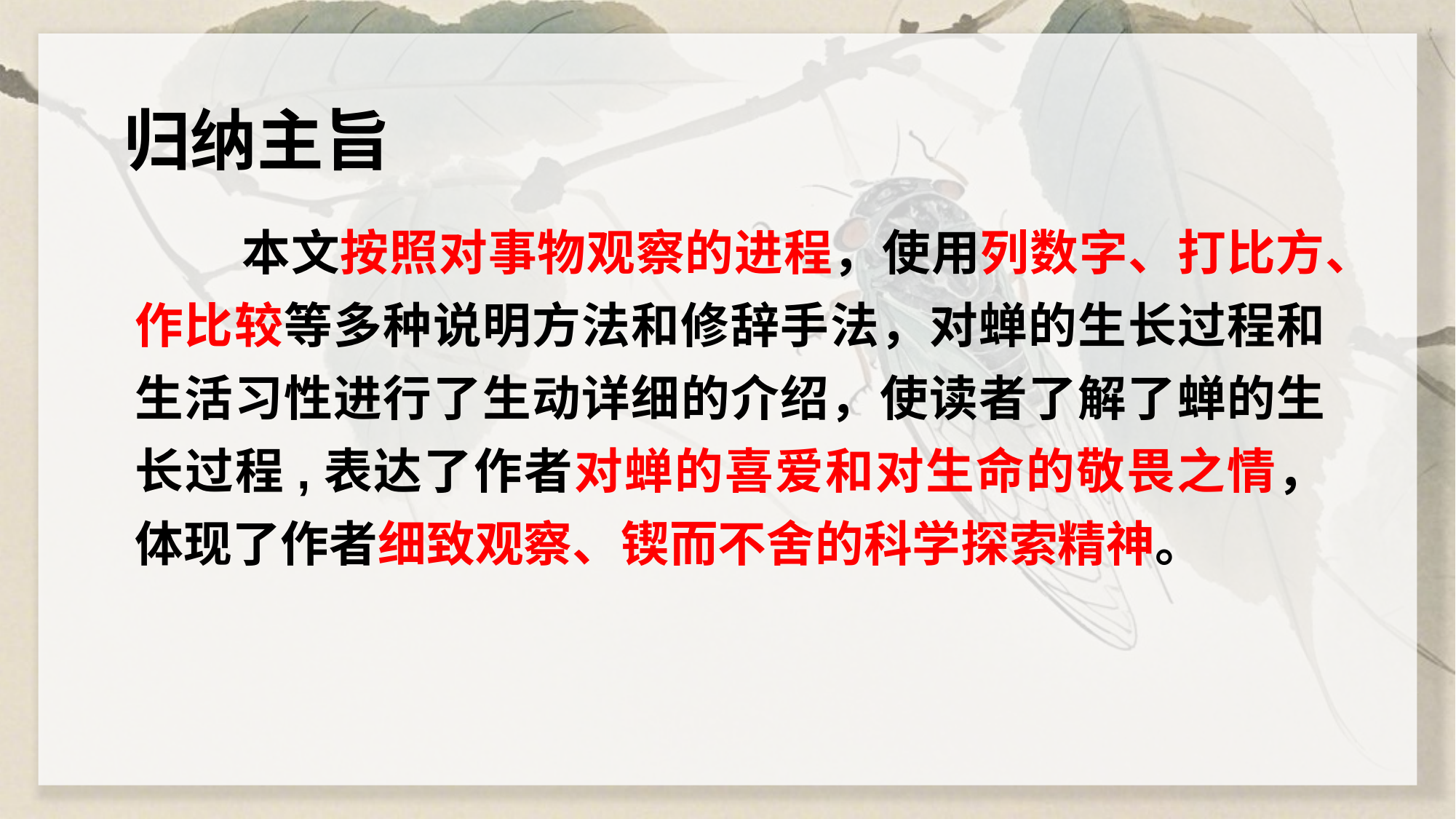

归纳主旨
        本文按照对事物观察的进程，使用列数字、打比方、作比较等多种说明方法和修辞手法，对蝉的生长过程和生活习性进行了生动详细的介绍，使读者了解了蝉的生长过程,表达了作者对蝉的喜爱和对生命的敬畏之情，体现了作者细致观察、锲而不舍的科学探索精神。